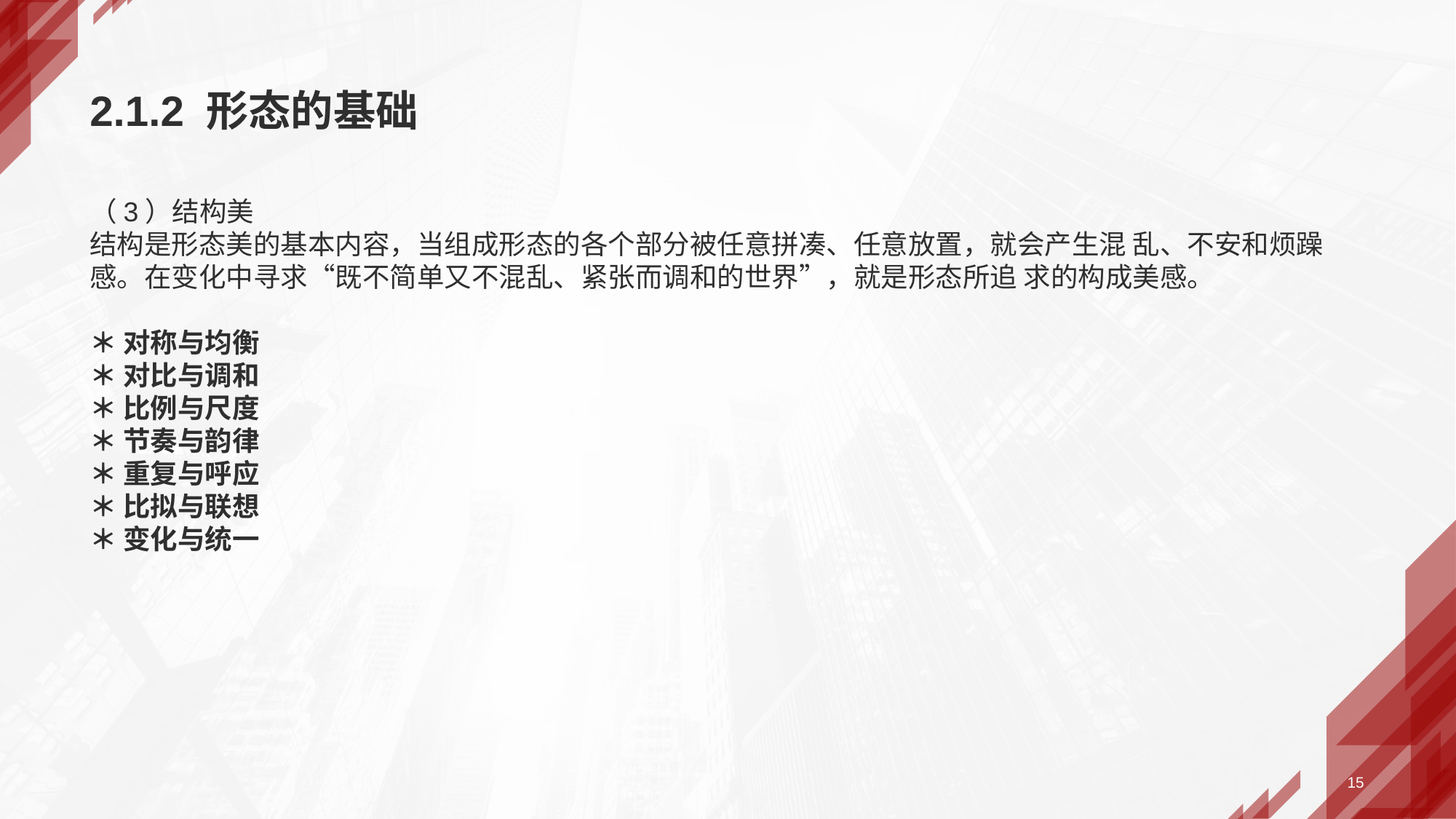

2.1.2 形态的基础
（3）结构美
结构是形态美的基本内容，当组成形态的各个部分被任意拼凑、任意放置，就会产生混 乱、不安和烦躁感。在变化中寻求“既不简单又不混乱、紧张而调和的世界”，就是形态所追 求的构成美感。

＊ 对称与均衡
＊ 对比与调和
＊ 比例与尺度
＊ 节奏与韵律
＊ 重复与呼应
＊ 比拟与联想
＊ 变化与统一
15